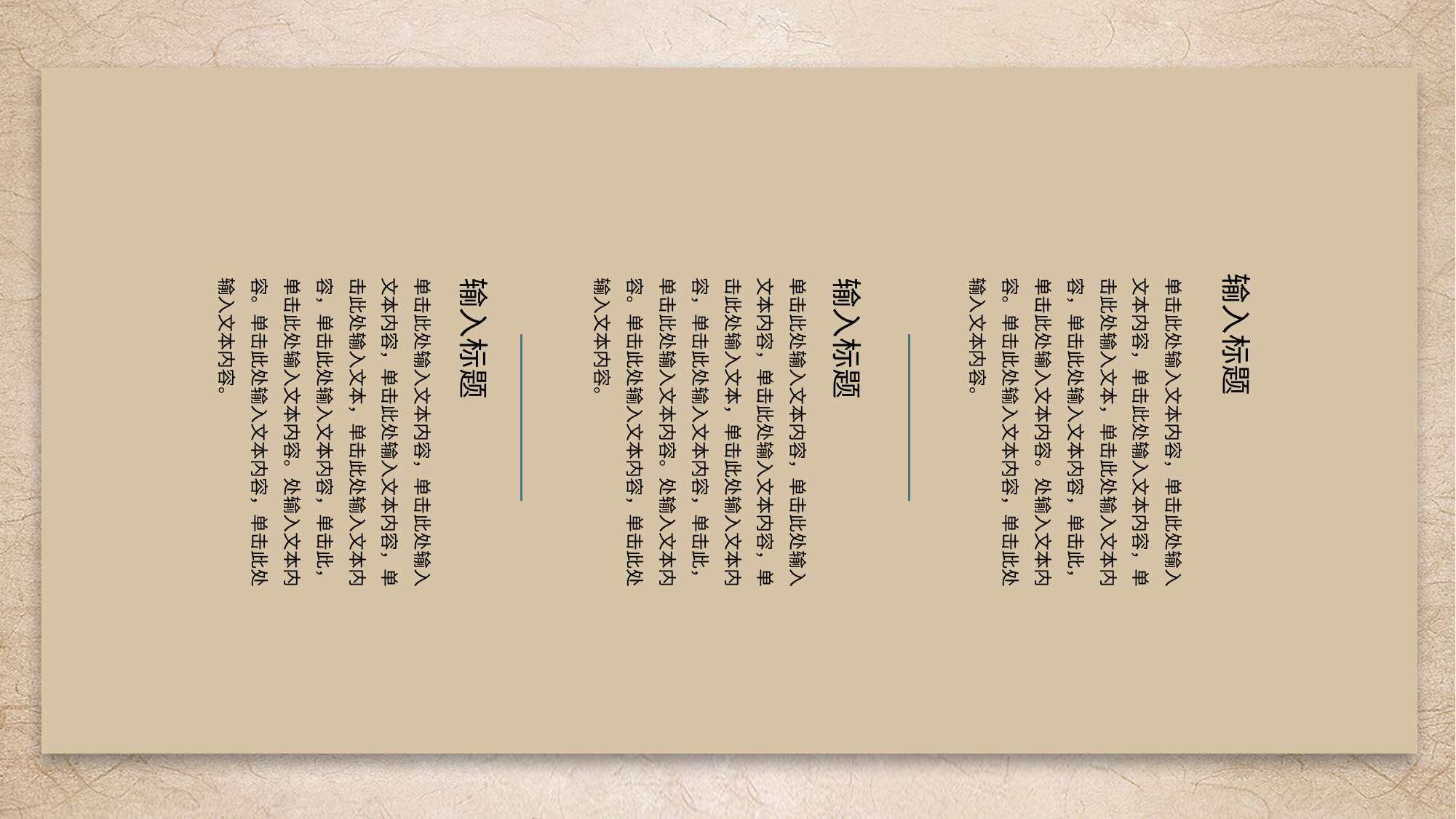

输入标题
单击此处输入文本内容，单击此处输入文本内容，单击此处输入文本内容，单击此处输入文本，单击此处输入文本内容，单击此处输入文本内容，单击此，单击此处输入文本内容。处输入文本内容。单击此处输入文本内容，单击此处输入文本内容。
单击此处输入文本内容，单击此处输入文本内容，单击此处输入文本内容，单击此处输入文本，单击此处输入文本内容，单击此处输入文本内容，单击此，单击此处输入文本内容。处输入文本内容。单击此处输入文本内容，单击此处输入文本内容。
输入标题
单击此处输入文本内容，单击此处输入文本内容，单击此处输入文本内容，单击此处输入文本，单击此处输入文本内容，单击此处输入文本内容，单击此，单击此处输入文本内容。处输入文本内容。单击此处输入文本内容，单击此处输入文本内容。
输入标题